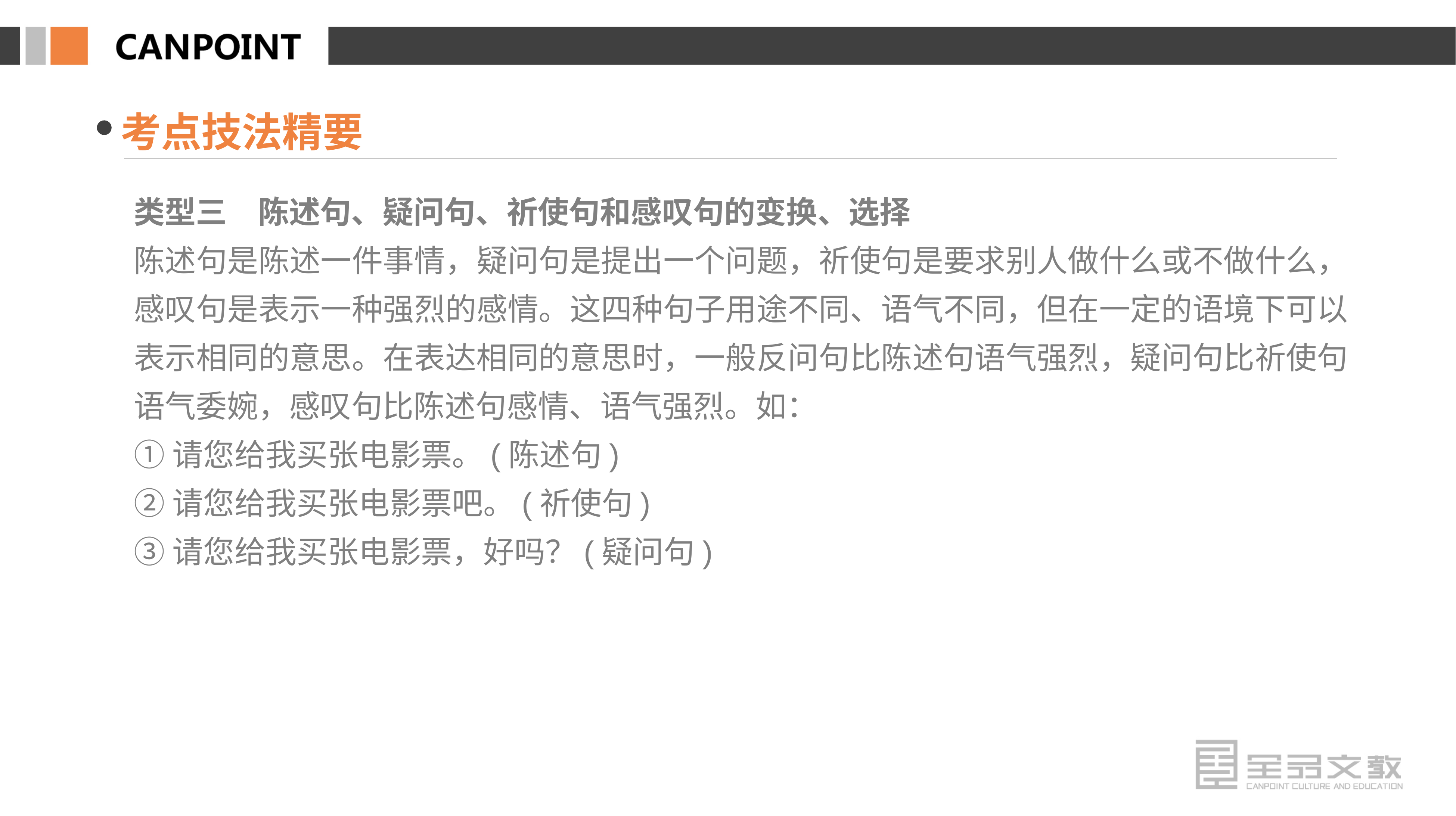

考点技法精要

类型三　陈述句、疑问句、祈使句和感叹句的变换、选择
陈述句是陈述一件事情，疑问句是提出一个问题，祈使句是要求别人做什么或不做什么，感叹句是表示一种强烈的感情。这四种句子用途不同、语气不同，但在一定的语境下可以表示相同的意思。在表达相同的意思时，一般反问句比陈述句语气强烈，疑问句比祈使句语气委婉，感叹句比陈述句感情、语气强烈。如：
①请您给我买张电影票。(陈述句)
②请您给我买张电影票吧。(祈使句)
③请您给我买张电影票，好吗？(疑问句)